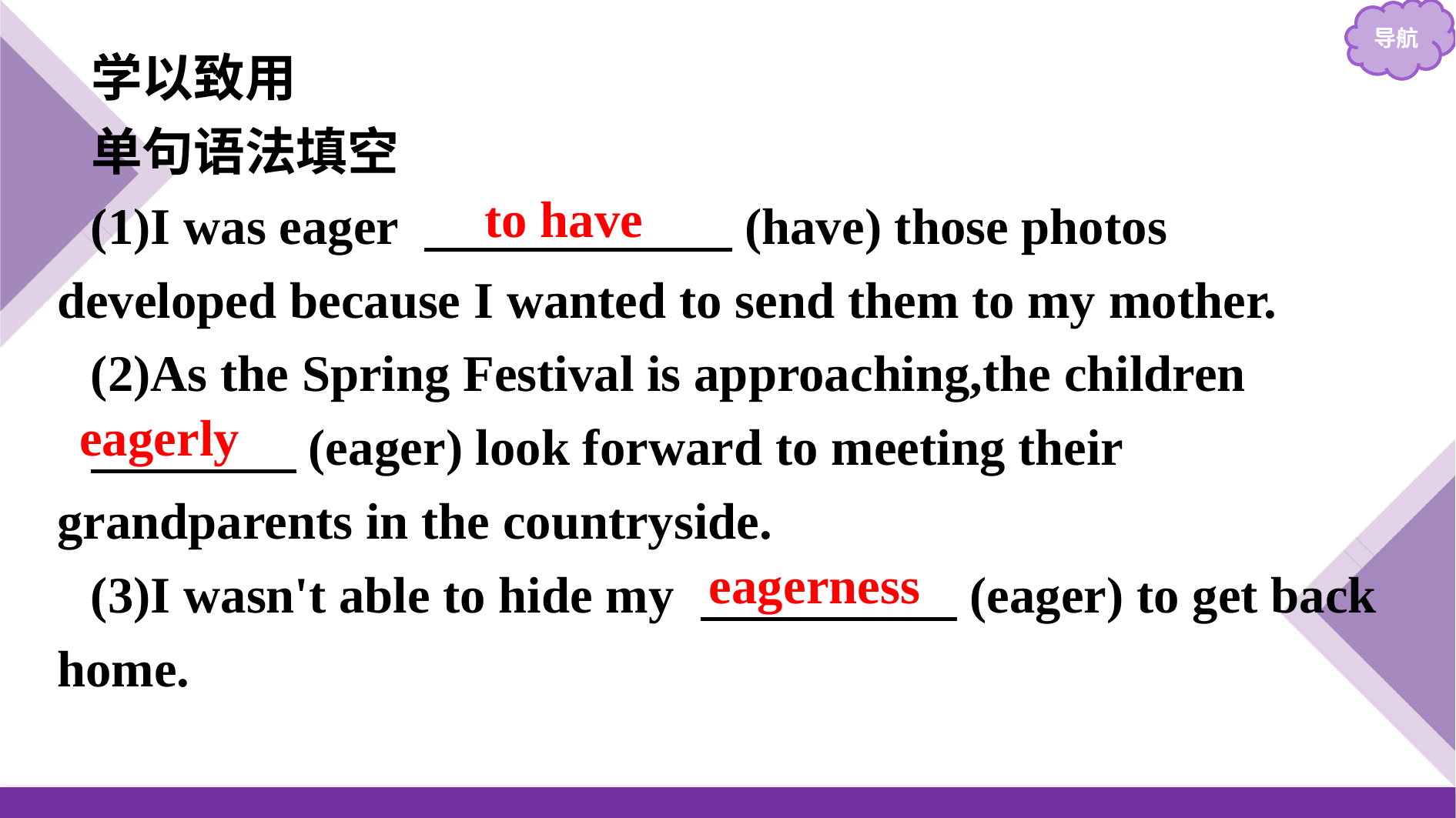

学以致用
单句语法填空
(1)I was eager 　　　　　　(have) those photos developed because I wanted to send them to my mother.
(2)As the Spring Festival is approaching,the children
　　　　(eager) look forward to meeting their grandparents in the countryside.
(3)I wasn't able to hide my 　　　　　(eager) to get back home.
to have
eagerly
eagerness